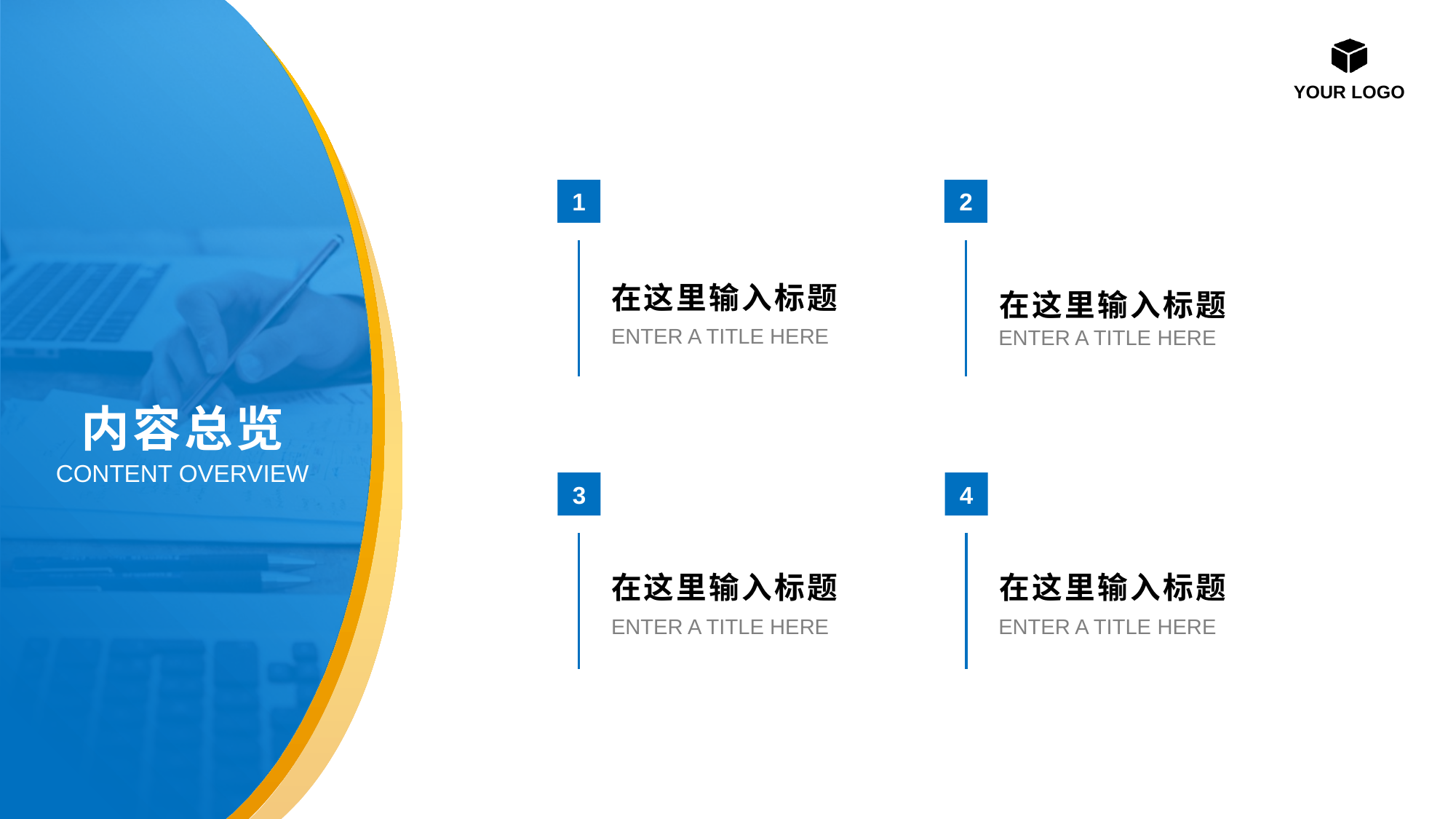

在这里输入标题
在这里输入标题
ENTER A TITLE HERE
ENTER A TITLE HERE
# 内容总览
CONTENT OVERVIEW

在这里输入标题
在这里输入标题
ENTER A TITLE HERE
ENTER A TITLE HERE